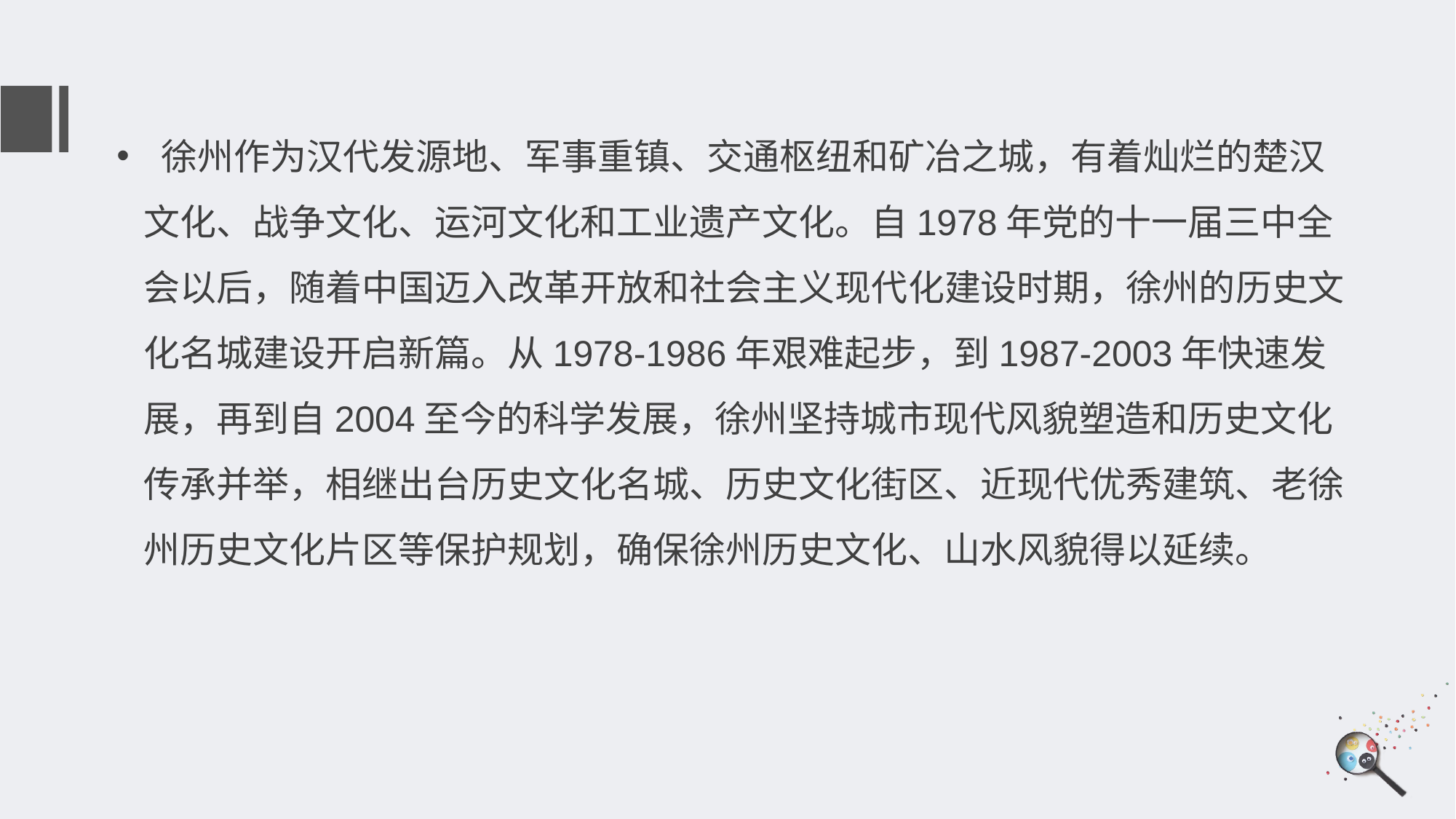

徐州作为汉代发源地、军事重镇、交通枢纽和矿冶之城，有着灿烂的楚汉文化、战争文化、运河文化和工业遗产文化。自1978年党的十一届三中全会以后，随着中国迈入改革开放和社会主义现代化建设时期，徐州的历史文化名城建设开启新篇。从1978-1986年艰难起步，到1987-2003年快速发展，再到自2004至今的科学发展，徐州坚持城市现代风貌塑造和历史文化传承并举，相继出台历史文化名城、历史文化街区、近现代优秀建筑、老徐州历史文化片区等保护规划，确保徐州历史文化、山水风貌得以延续。